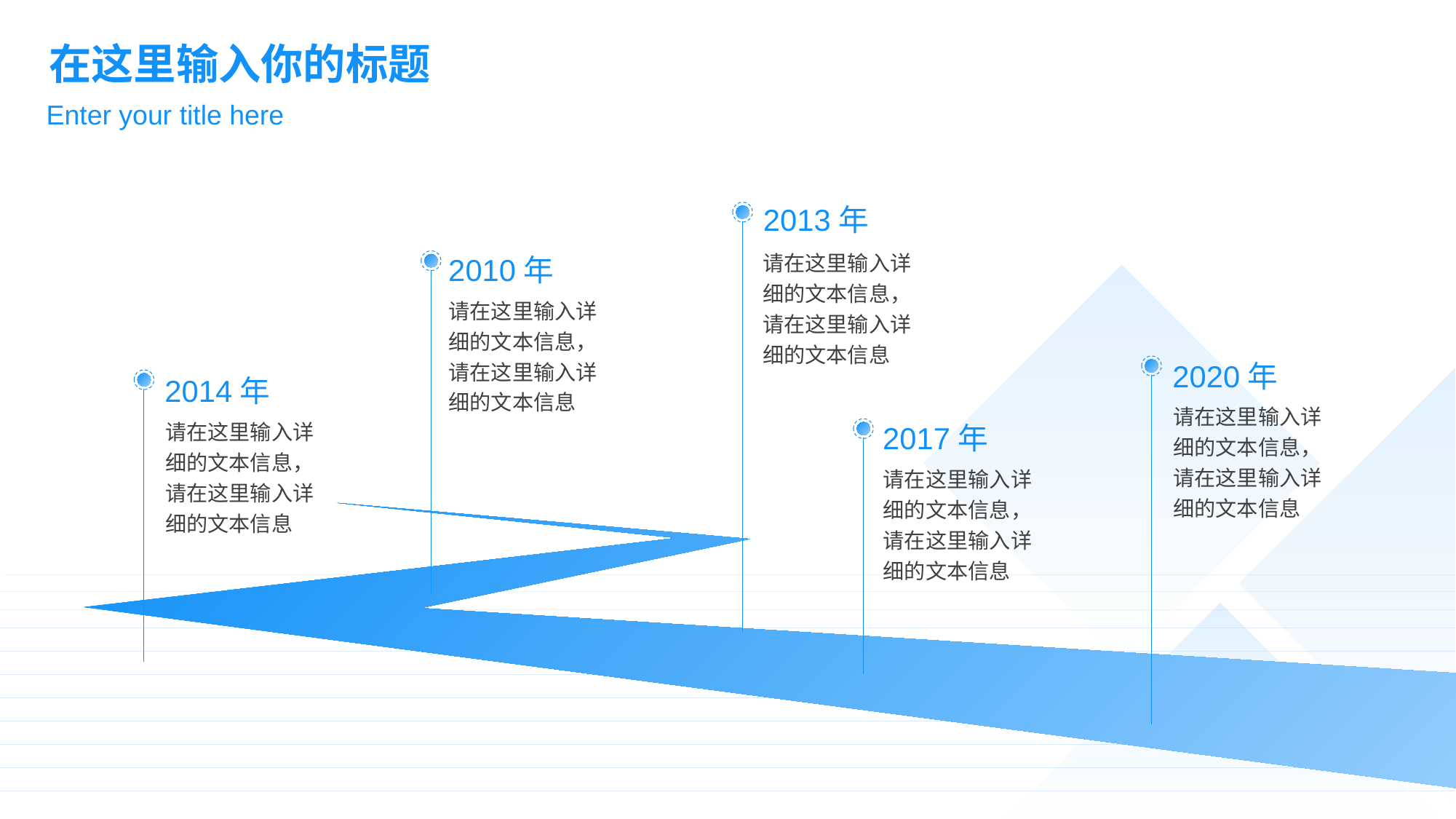

在这里输入你的标题
Enter your title here
2013年

请在这里输入详细的文本信息，请在这里输入详细的文本信息
2010年

请在这里输入详细的文本信息，请在这里输入详细的文本信息

2020年

2014年

请在这里输入详细的文本信息，请在这里输入详细的文本信息
请在这里输入详细的文本信息，请在这里输入详细的文本信息
2017年

请在这里输入详细的文本信息，请在这里输入详细的文本信息